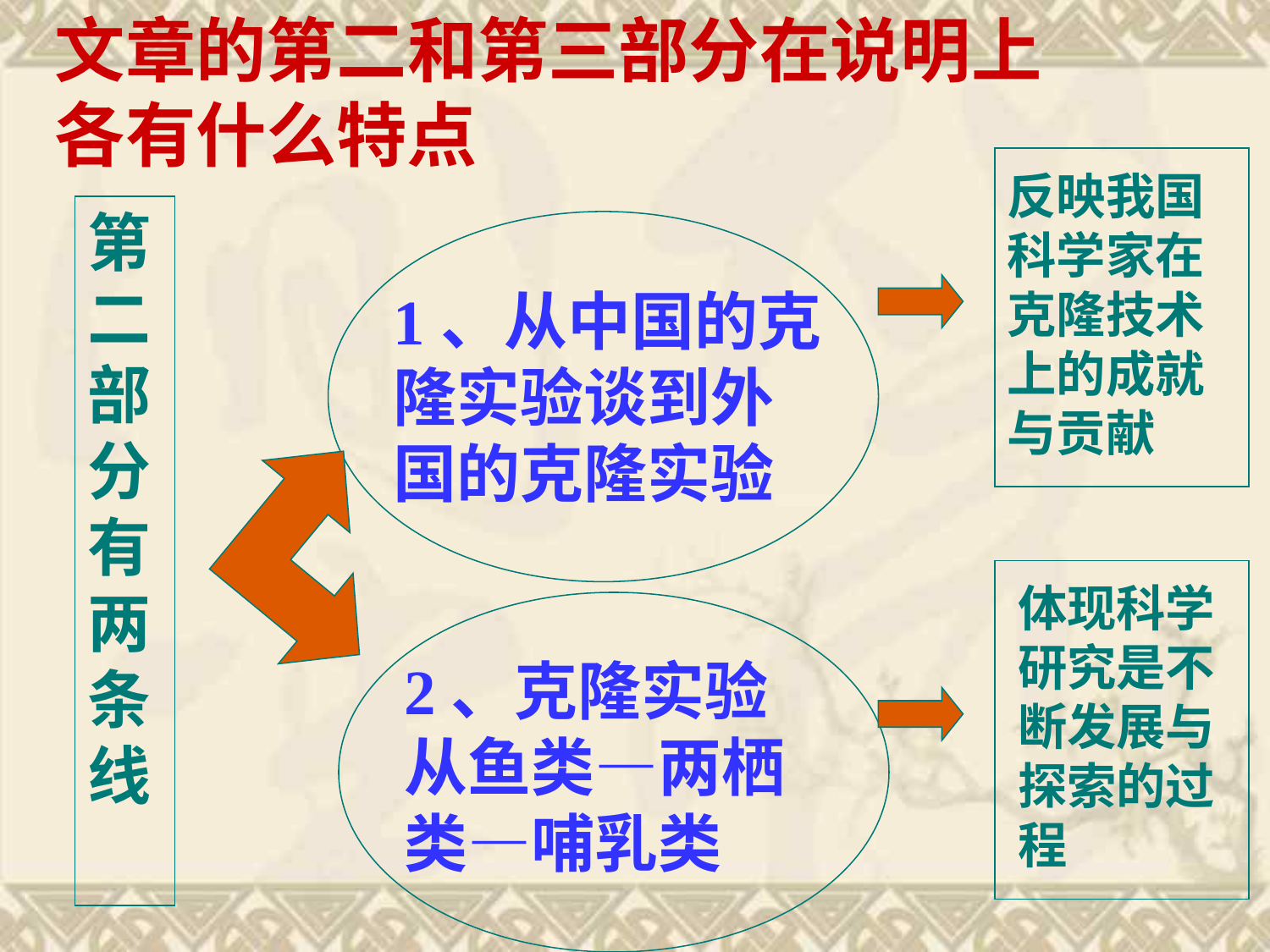

文章的第二和第三部分在说明上各有什么特点

反映我国科学家在克隆技术上的成就与贡献
第二部分有两条线             索：

1、从中国的克隆实验谈到外国的克隆实验

体现科学研究是不断发展与探索的过程

2、克隆实验从鱼类—两栖类—哺乳类